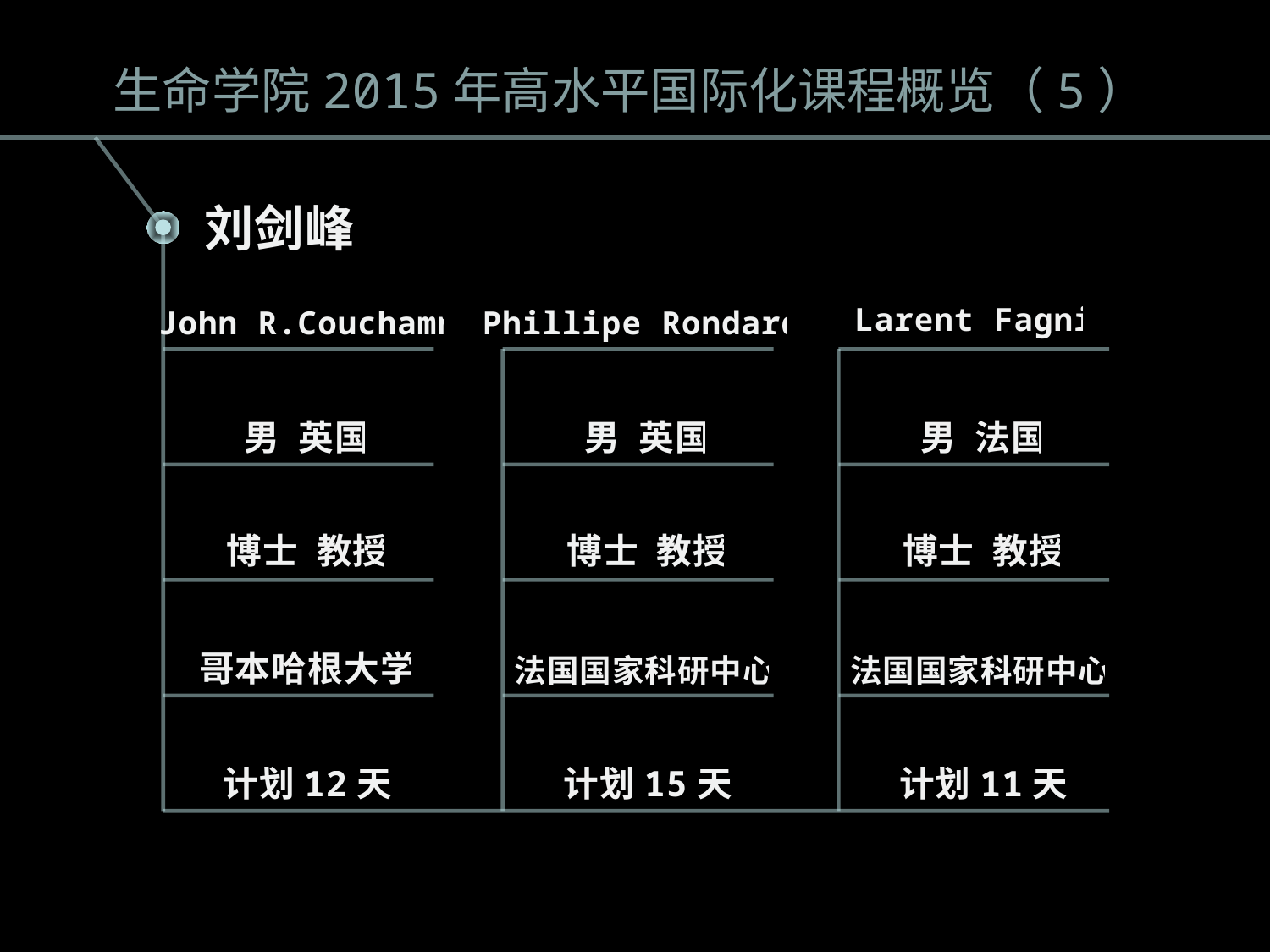

生命学院2015年高水平国际化课程概览（5）

刘剑峰
Larent Fagni
John R.Couchamn
Phillipe Rondard
男  英国
男  英国
男  法国
博士  教授
博士  教授
博士  教授
哥本哈根大学
法国国家科研中心
法国国家科研中心
计划12天
计划15天
计划11天